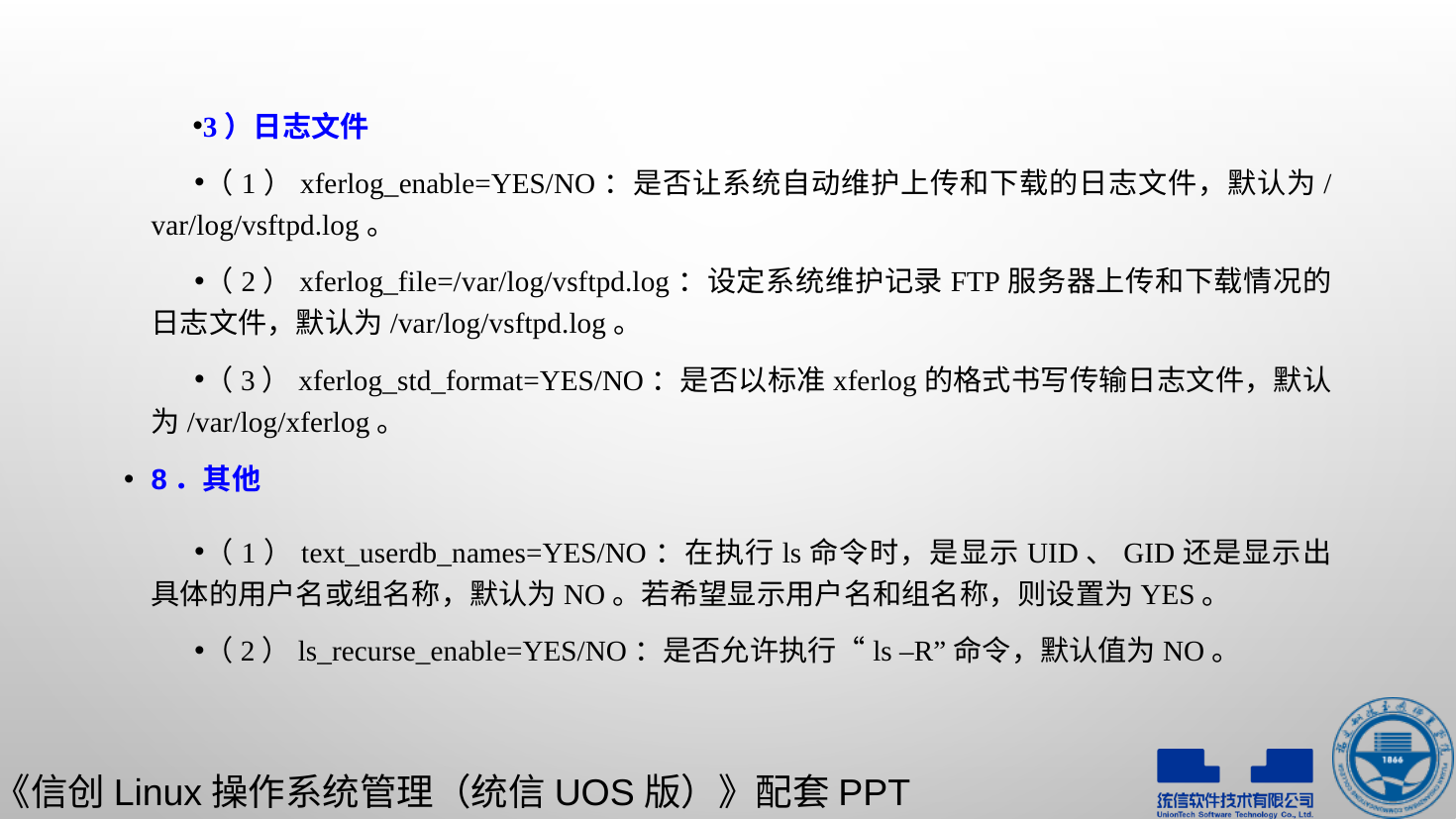

3）日志文件
（1）xferlog_enable=YES/NO：是否让系统自动维护上传和下载的日志文件，默认为/var/log/vsftpd.log。
（2）xferlog_file=/var/log/vsftpd.log：设定系统维护记录FTP服务器上传和下载情况的日志文件，默认为/var/log/vsftpd.log。
（3）xferlog_std_format=YES/NO：是否以标准xferlog的格式书写传输日志文件，默认为/var/log/xferlog。
8．其他
（1）text_userdb_names=YES/NO：在执行ls命令时，是显示UID、GID还是显示出具体的用户名或组名称，默认为NO。若希望显示用户名和组名称，则设置为YES。
（2）ls_recurse_enable=YES/NO：是否允许执行“ls –R”命令，默认值为NO。